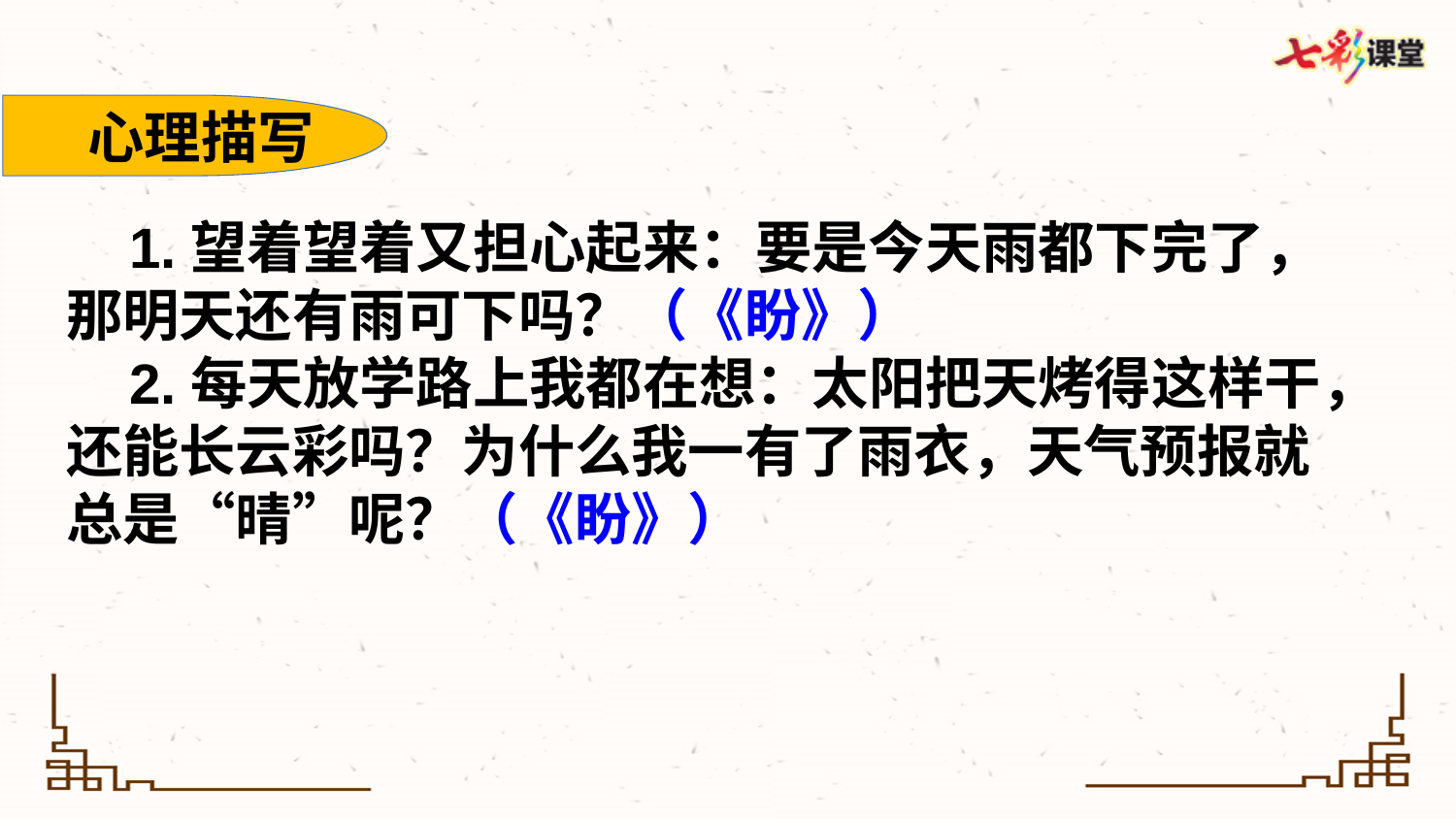

心理描写
    1.望着望着又担心起来：要是今天雨都下完了，那明天还有雨可下吗？（《盼》）
    2.每天放学路上我都在想：太阳把天烤得这样干，还能长云彩吗？为什么我一有了雨衣，天气预报就总是“晴”呢？（《盼》）